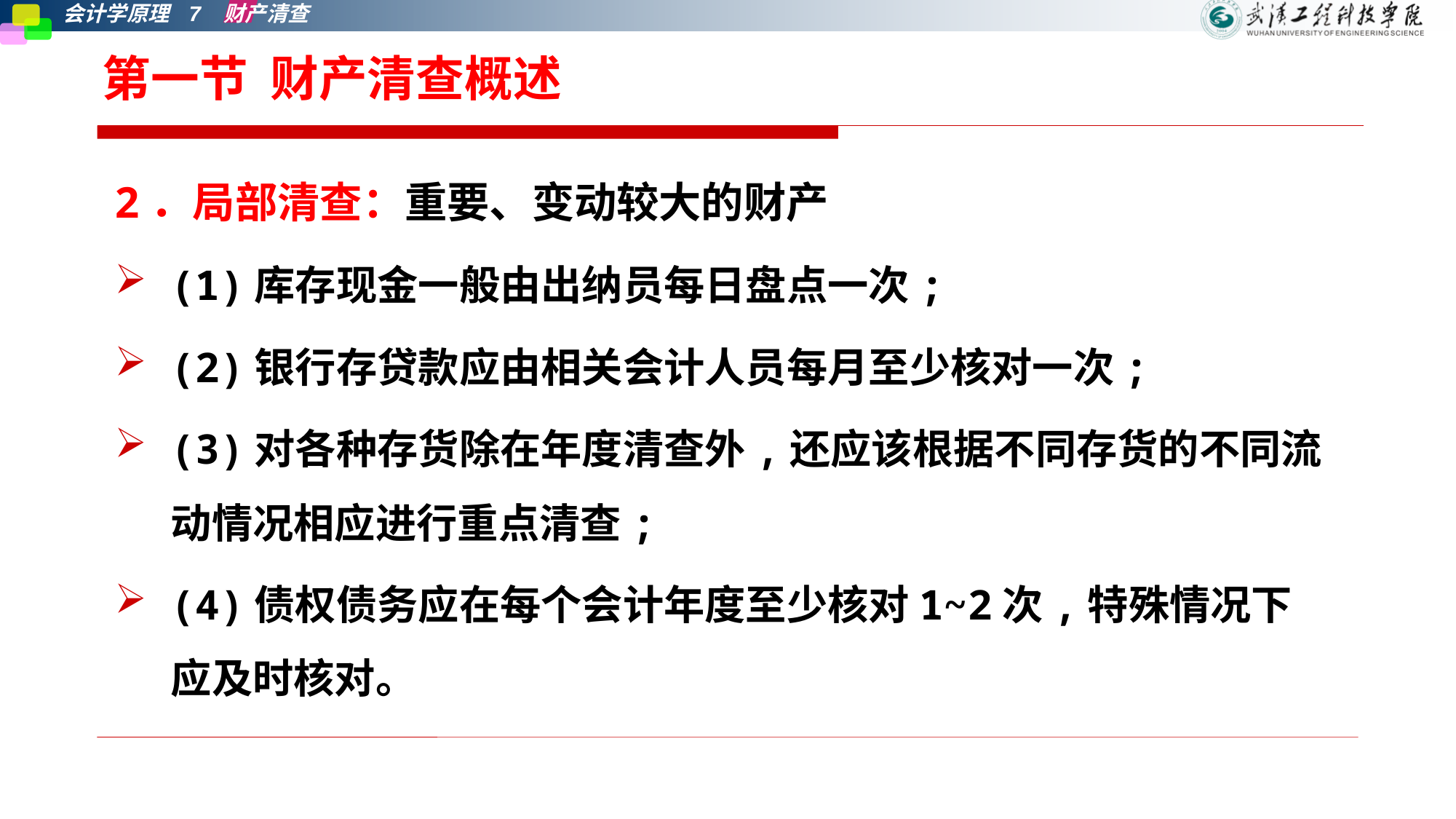

# 第一节  财产清查概述
2．局部清查：重要、变动较大的财产
(1)库存现金一般由出纳员每日盘点一次;
(2)银行存贷款应由相关会计人员每月至少核对一次;
(3)对各种存货除在年度清查外,还应该根据不同存货的不同流动情况相应进行重点清查;
(4)债权债务应在每个会计年度至少核对1~2次,特殊情况下应及时核对。